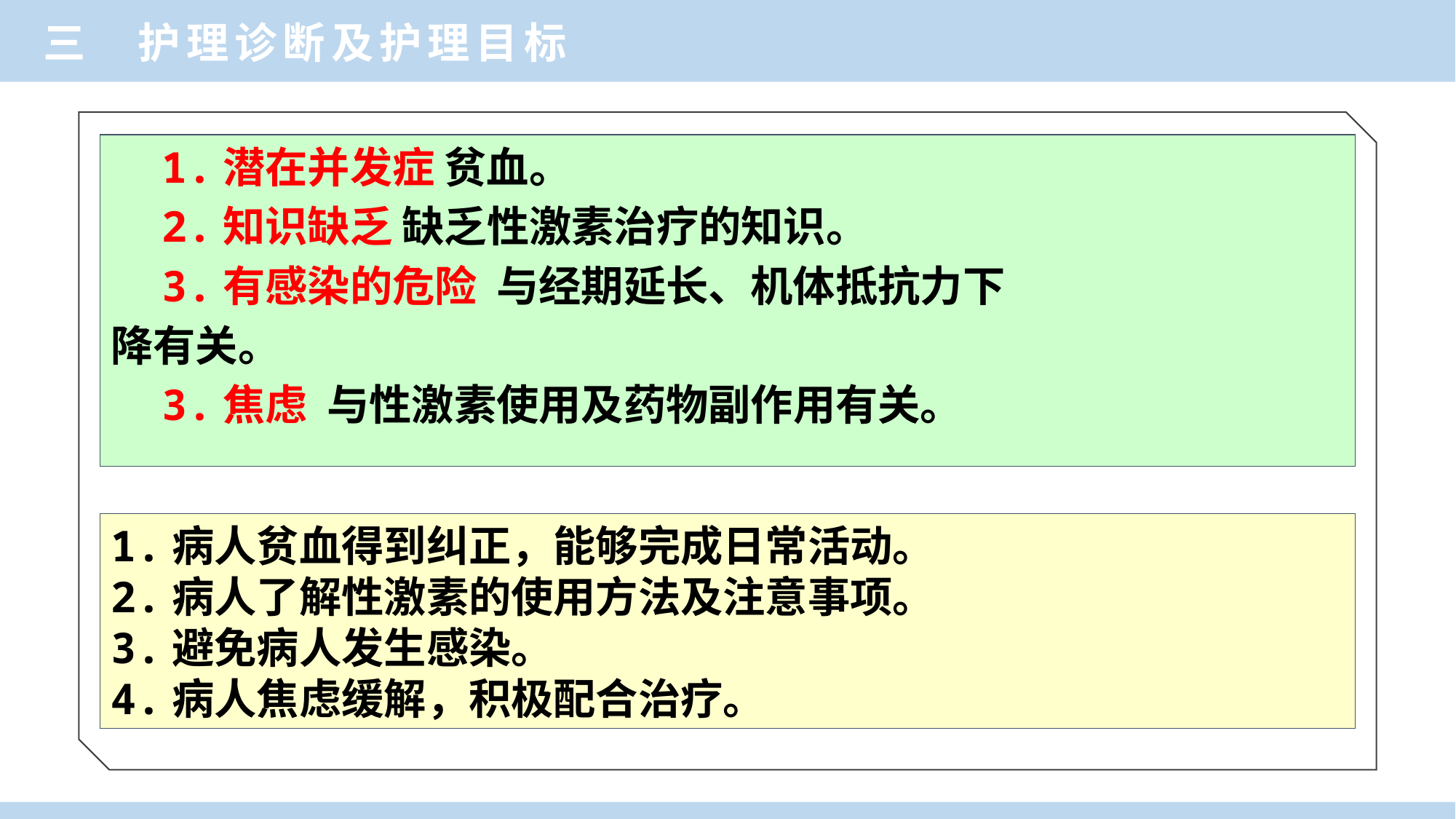

三   护理诊断及护理目标

  1.潜在并发症 贫血。
  2.知识缺乏 缺乏性激素治疗的知识。
  3.有感染的危险  与经期延长、机体抵抗力下
降有关。
  3.焦虑  与性激素使用及药物副作用有关。
1.病人贫血得到纠正，能够完成日常活动。
2.病人了解性激素的使用方法及注意事项。
3.避免病人发生感染。
4.病人焦虑缓解，积极配合治疗。